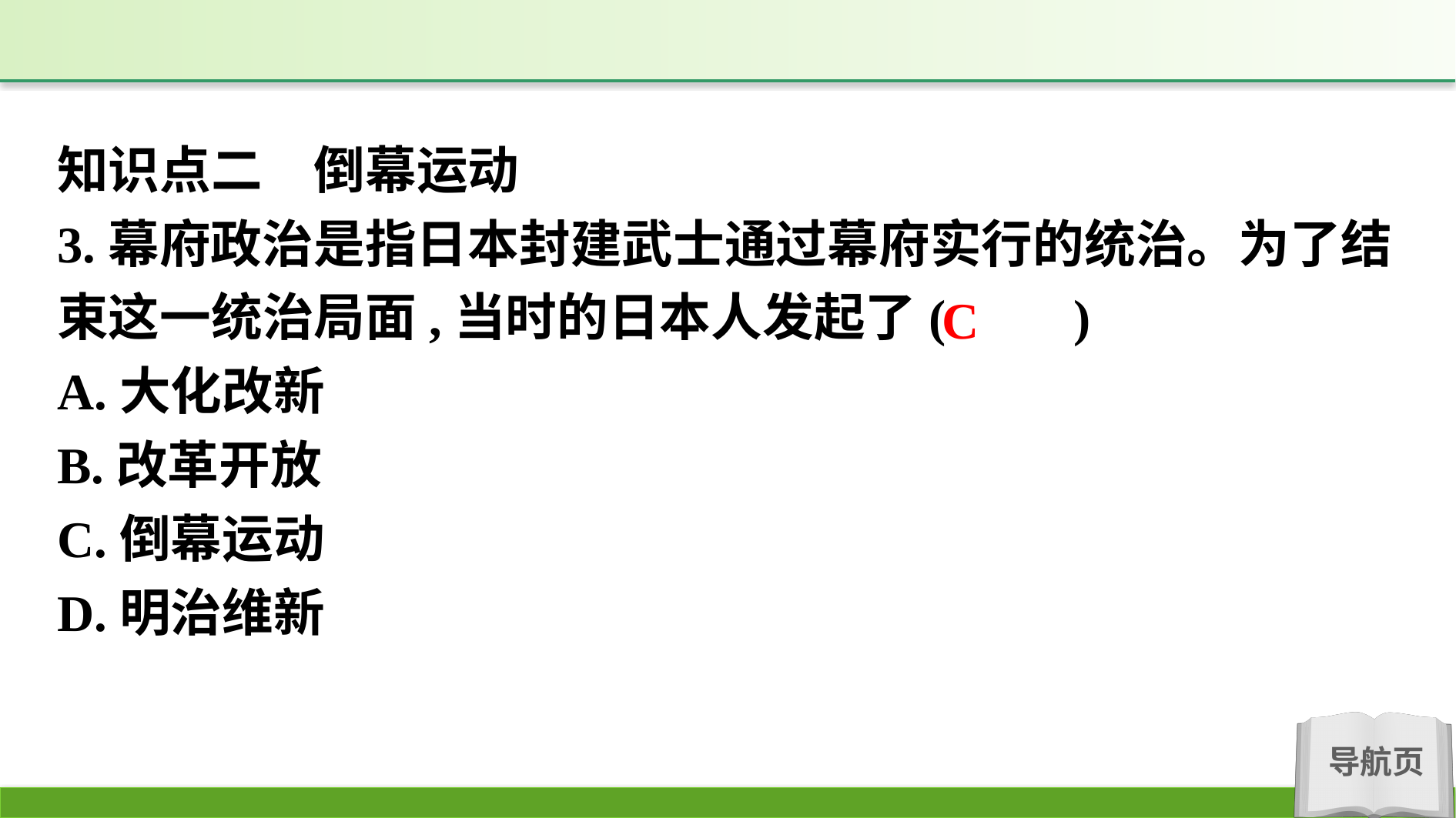

知识点二　倒幕运动
3.幕府政治是指日本封建武士通过幕府实行的统治。为了结束这一统治局面,当时的日本人发起了(　　)
A.大化改新
B.改革开放
C.倒幕运动
D.明治维新
C